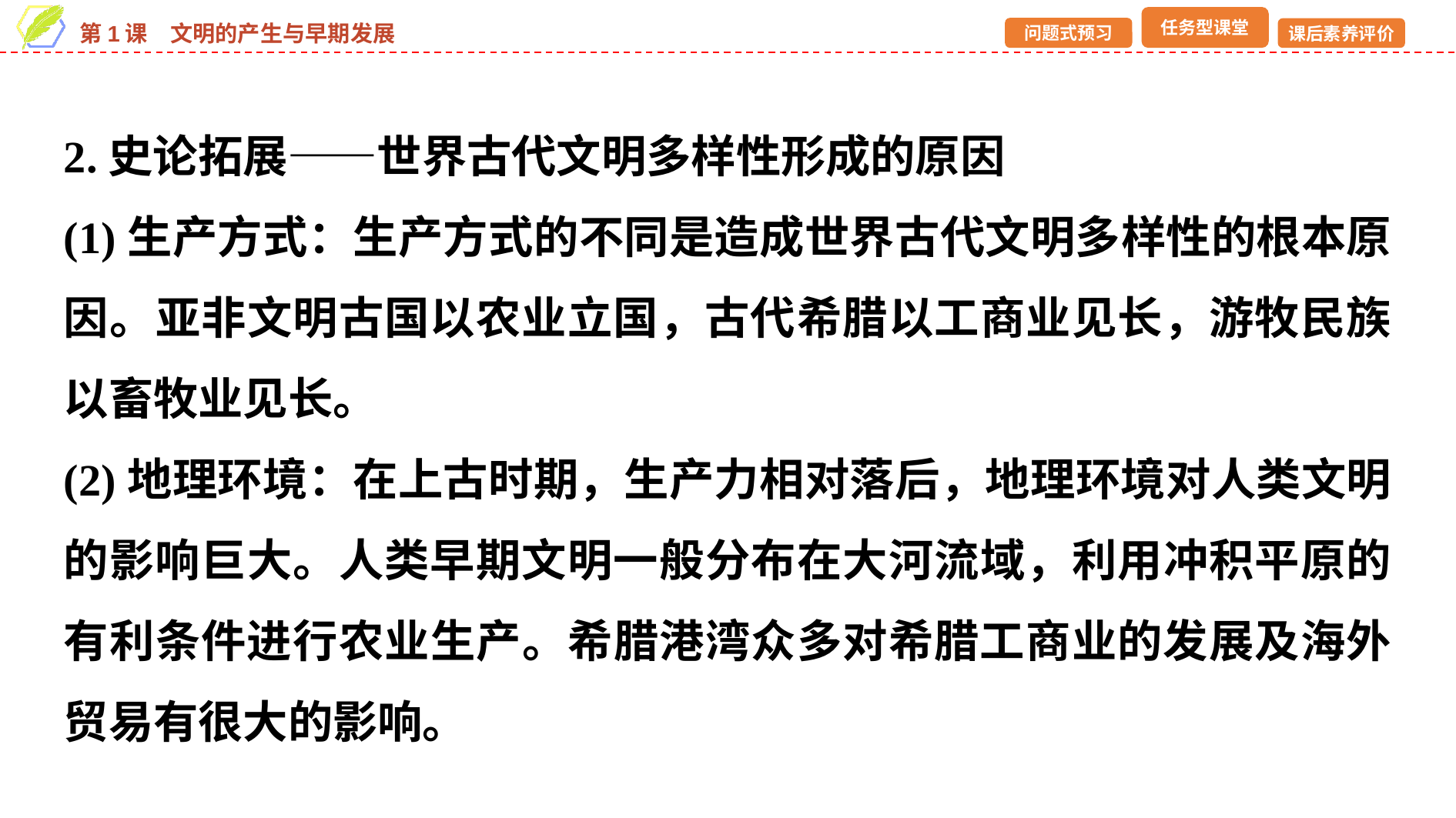

2.史论拓展——世界古代文明多样性形成的原因
(1)生产方式：生产方式的不同是造成世界古代文明多样性的根本原因。亚非文明古国以农业立国，古代希腊以工商业见长，游牧民族以畜牧业见长。
(2)地理环境：在上古时期，生产力相对落后，地理环境对人类文明的影响巨大。人类早期文明一般分布在大河流域，利用冲积平原的有利条件进行农业生产。希腊港湾众多对希腊工商业的发展及海外贸易有很大的影响。